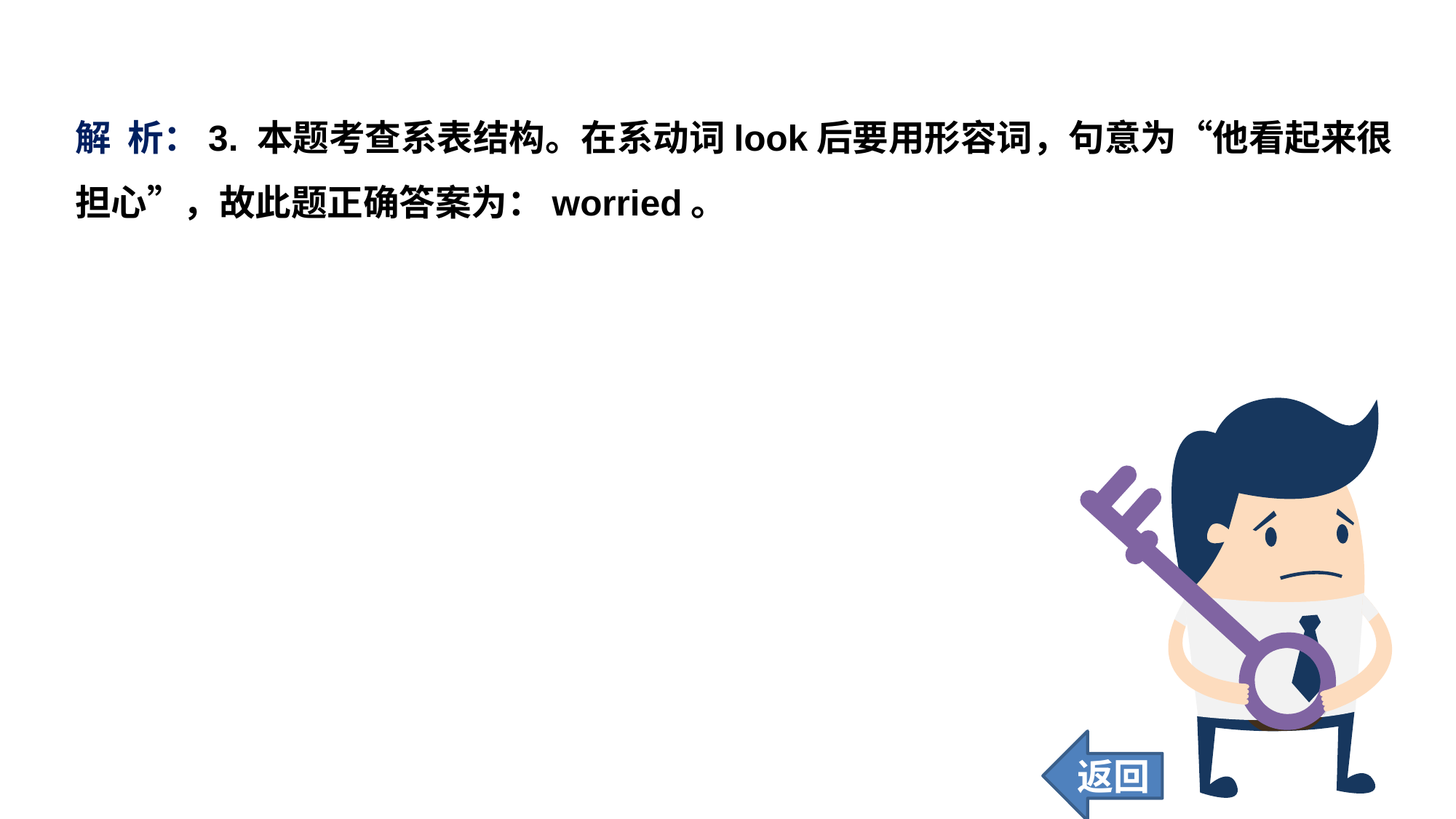

解  析：3. 本题考查系表结构。在系动词look后要用形容词，句意为“他看起来很担心”，故此题正确答案为：worried。

返回
67